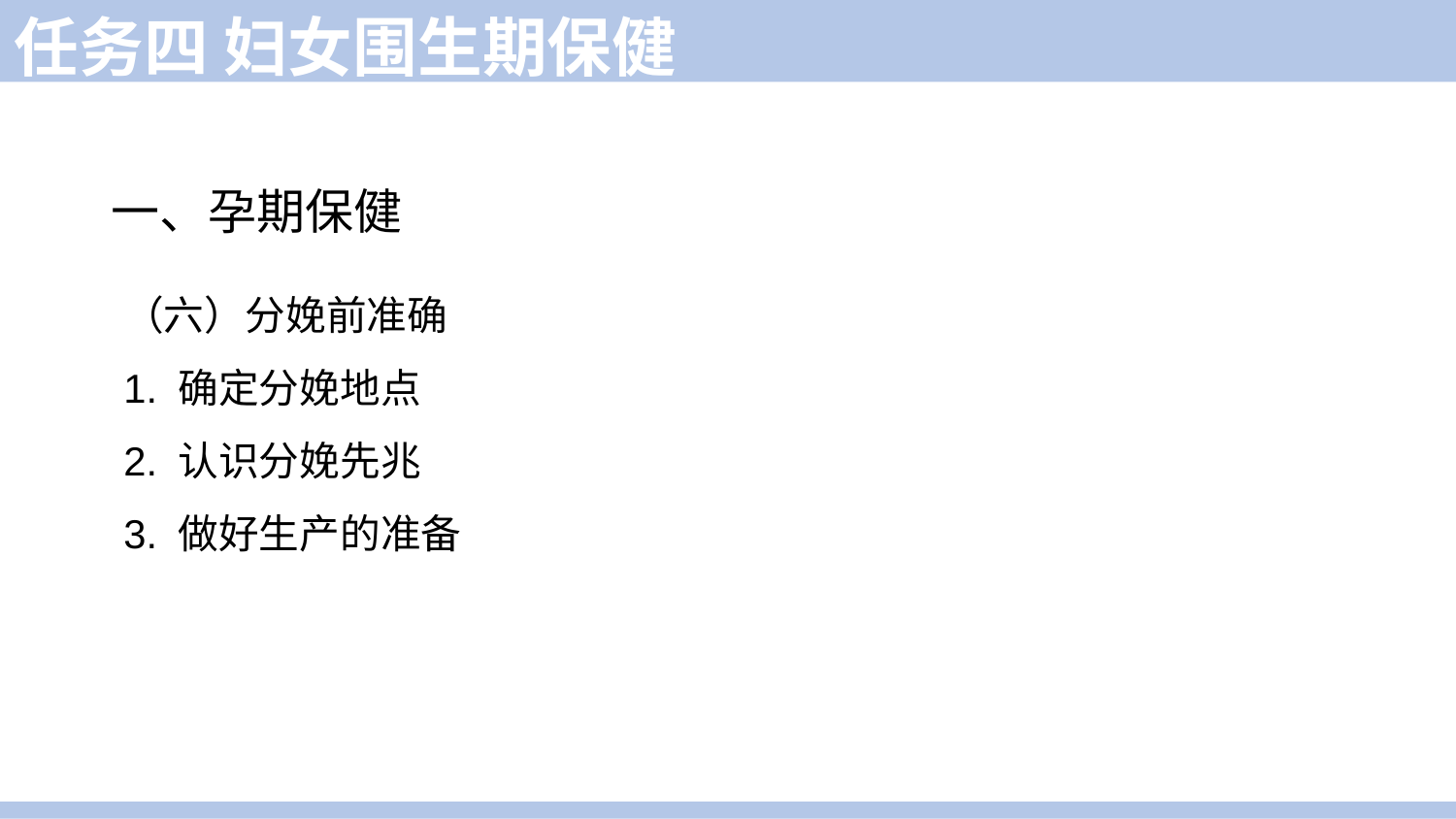

任务四 妇女围生期保健
一、孕期保健
（六）分娩前准确
1. 确定分娩地点
2. 认识分娩先兆
3. 做好生产的准备